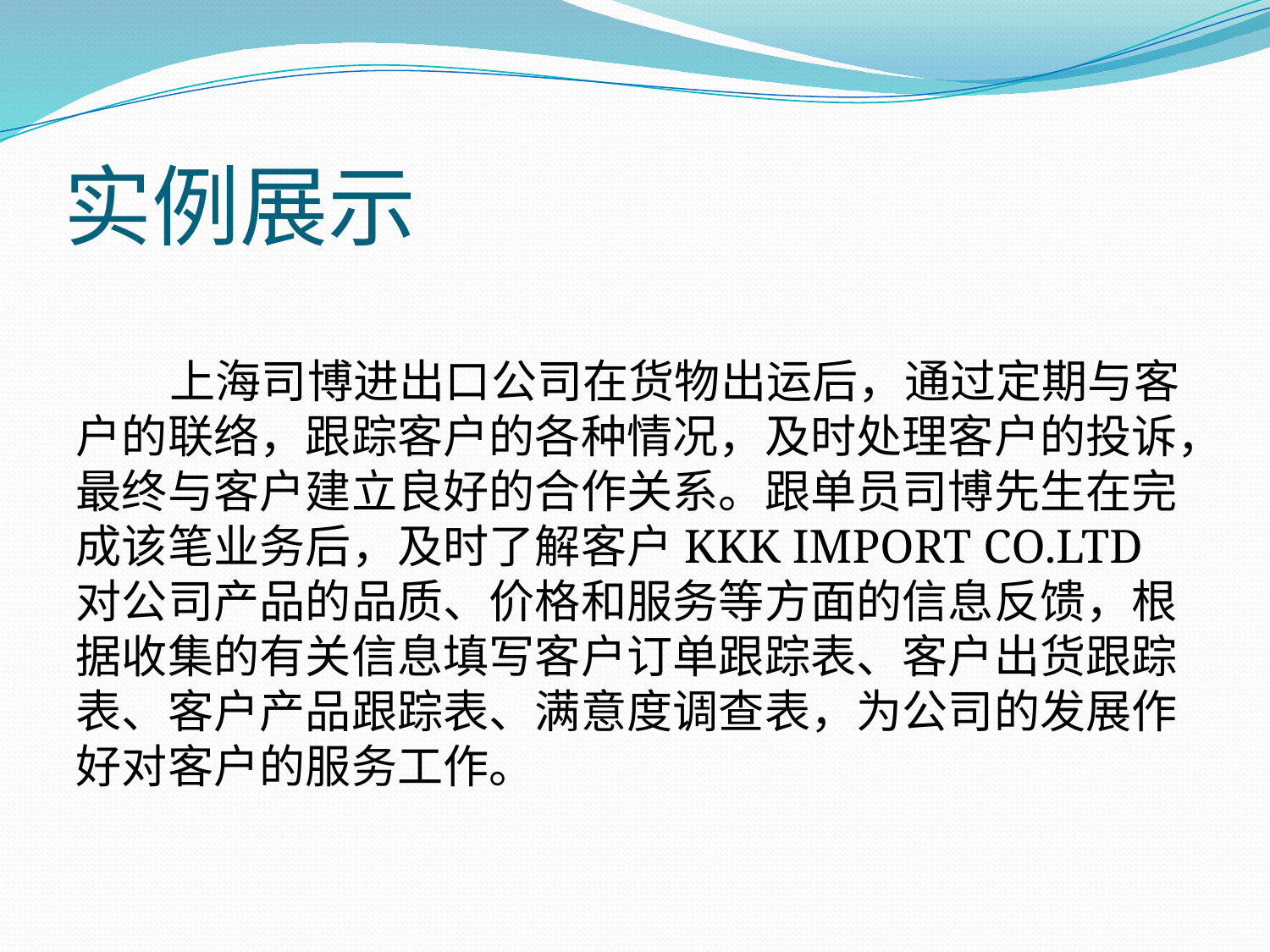

# 实例展示
        上海司博进出口公司在货物出运后，通过定期与客户的联络，跟踪客户的各种情况，及时处理客户的投诉，最终与客户建立良好的合作关系。跟单员司博先生在完成该笔业务后，及时了解客户KKK IMPORT CO.LTD对公司产品的品质、价格和服务等方面的信息反馈，根据收集的有关信息填写客户订单跟踪表、客户出货跟踪表、客户产品跟踪表、满意度调查表，为公司的发展作好对客户的服务工作。